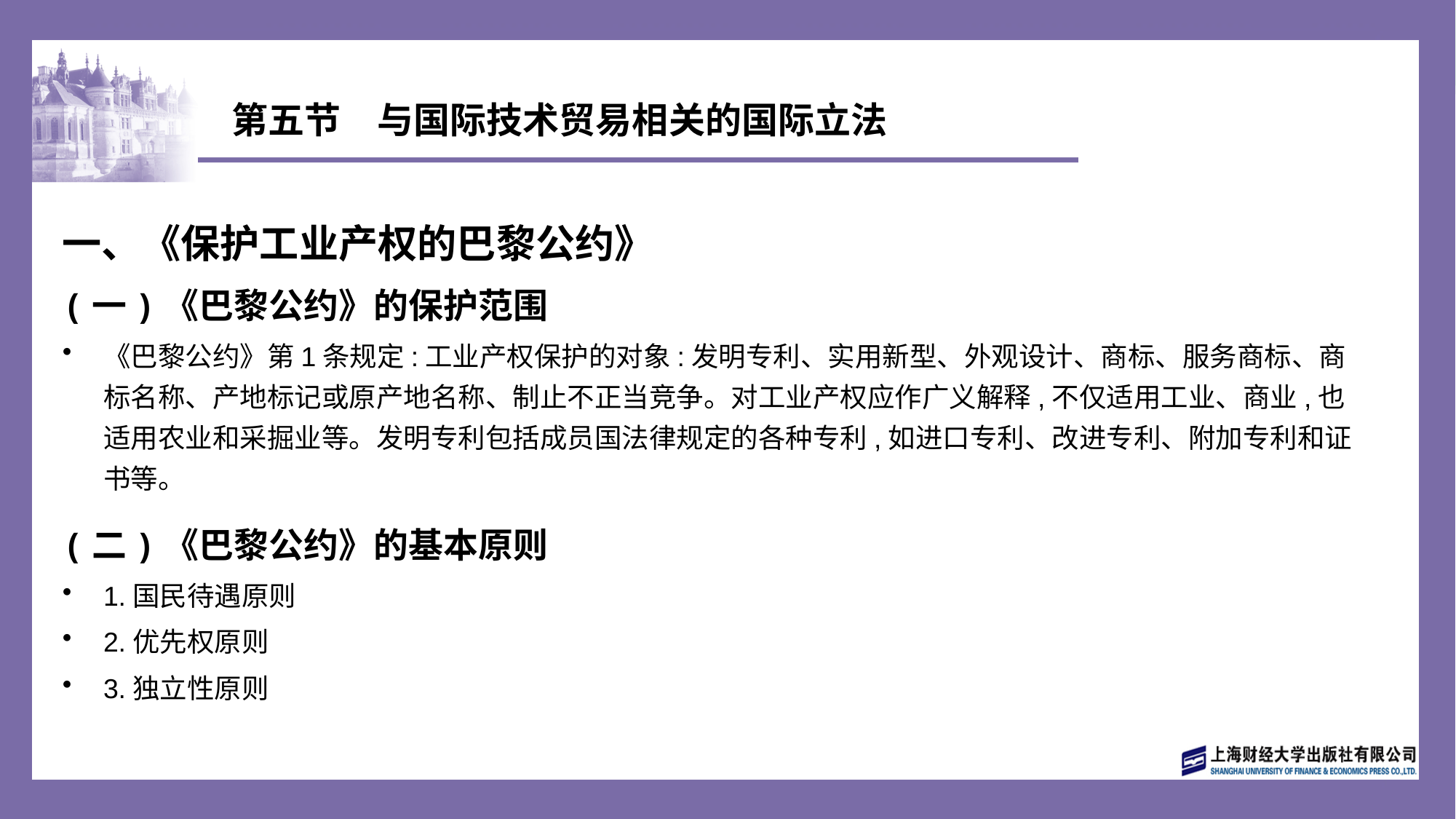

# 第五节　与国际技术贸易相关的国际立法
一、《保护工业产权的巴黎公约》
(一)《巴黎公约》的保护范围
《巴黎公约》第1条规定:工业产权保护的对象:发明专利、实用新型、外观设计、商标、服务商标、商标名称、产地标记或原产地名称、制止不正当竞争。对工业产权应作广义解释,不仅适用工业、商业,也适用农业和采掘业等。发明专利包括成员国法律规定的各种专利,如进口专利、改进专利、附加专利和证书等。
(二)《巴黎公约》的基本原则
1.国民待遇原则
2.优先权原则
3.独立性原则